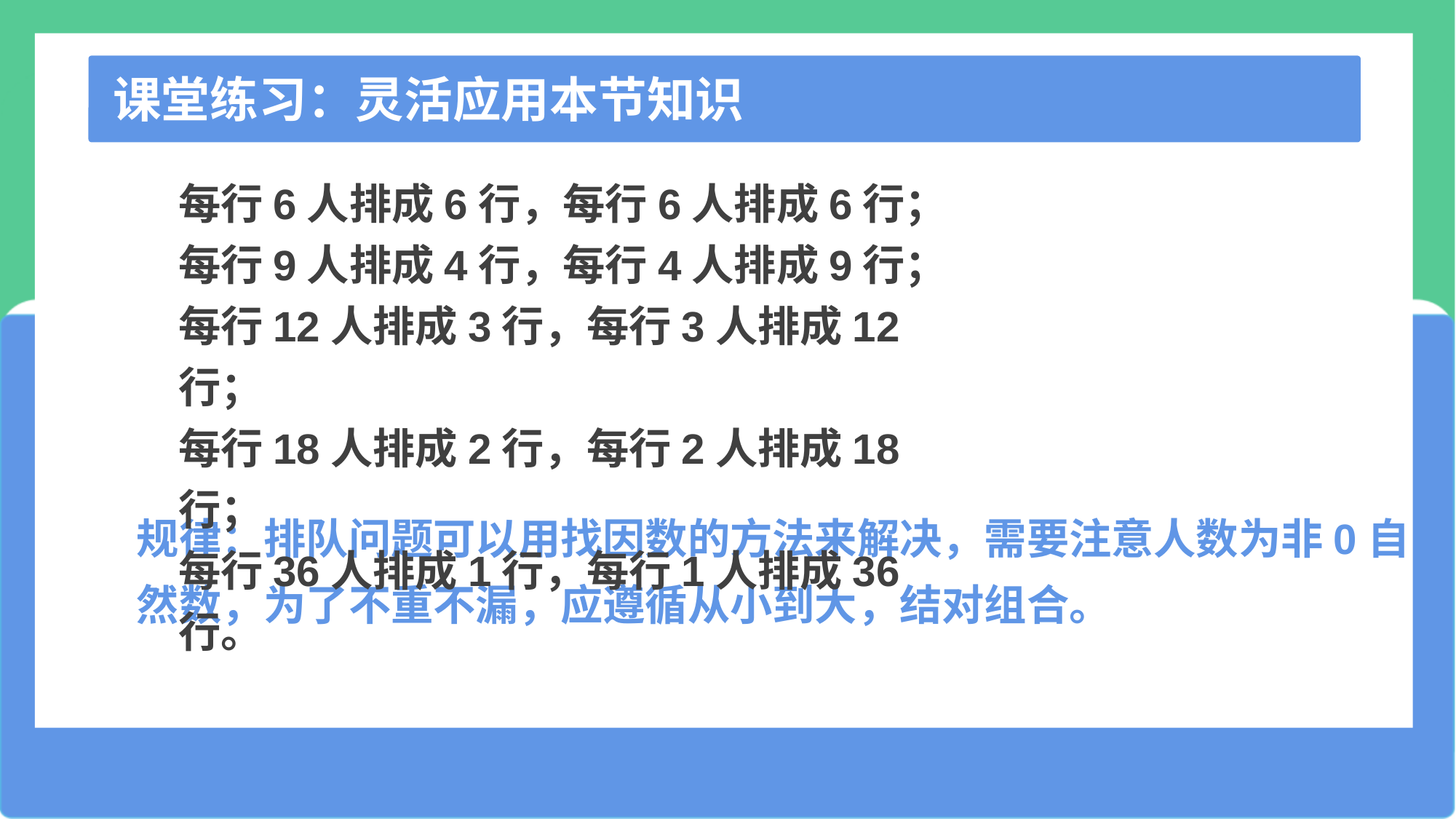

课堂练习：灵活应用本节知识
每行6人排成6行，每行6人排成6行；
每行9人排成4行，每行4人排成9行；
每行12人排成3行，每行3人排成12行；
每行18人排成2行，每行2人排成18行；
每行36人排成1行，每行1人排成36行。
规律：排队问题可以用找因数的方法来解决，需要注意人数为非0自然数，为了不重不漏，应遵循从小到大，结对组合。